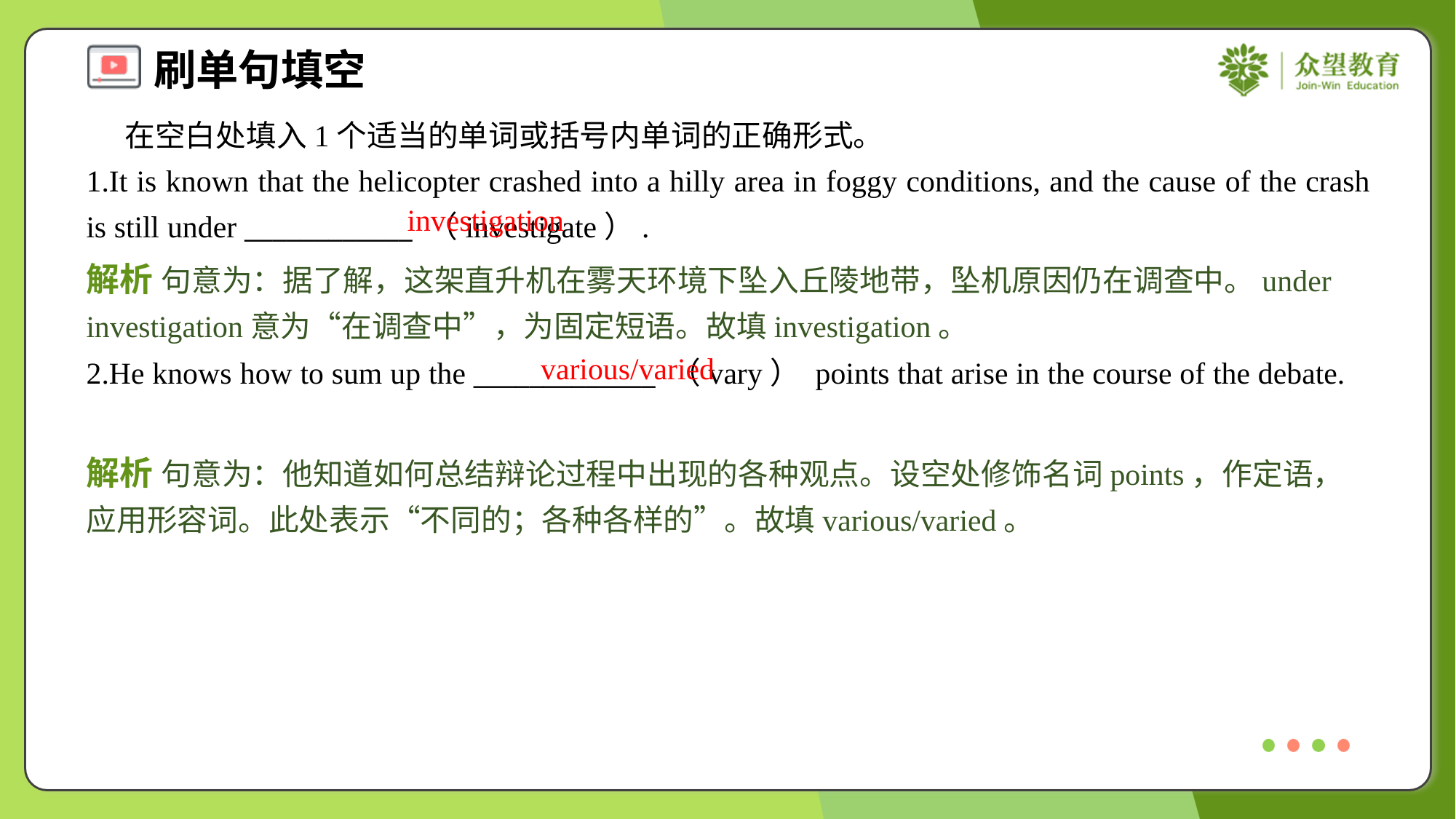

在空白处填入1个适当的单词或括号内单词的正确形式。
1.It is known that the helicopter crashed into a hilly area in foggy conditions, and the cause of the crash is still under ____________ （investigate）.
investigation
解析 句意为：据了解，这架直升机在雾天环境下坠入丘陵地带，坠机原因仍在调查中。under investigation意为“在调查中”，为固定短语。故填investigation。
various/varied
2.He knows how to sum up the _____________ （vary） points that arise in the course of the debate.
解析 句意为：他知道如何总结辩论过程中出现的各种观点。设空处修饰名词points，作定语，应用形容词。此处表示“不同的；各种各样的”。故填various/varied。